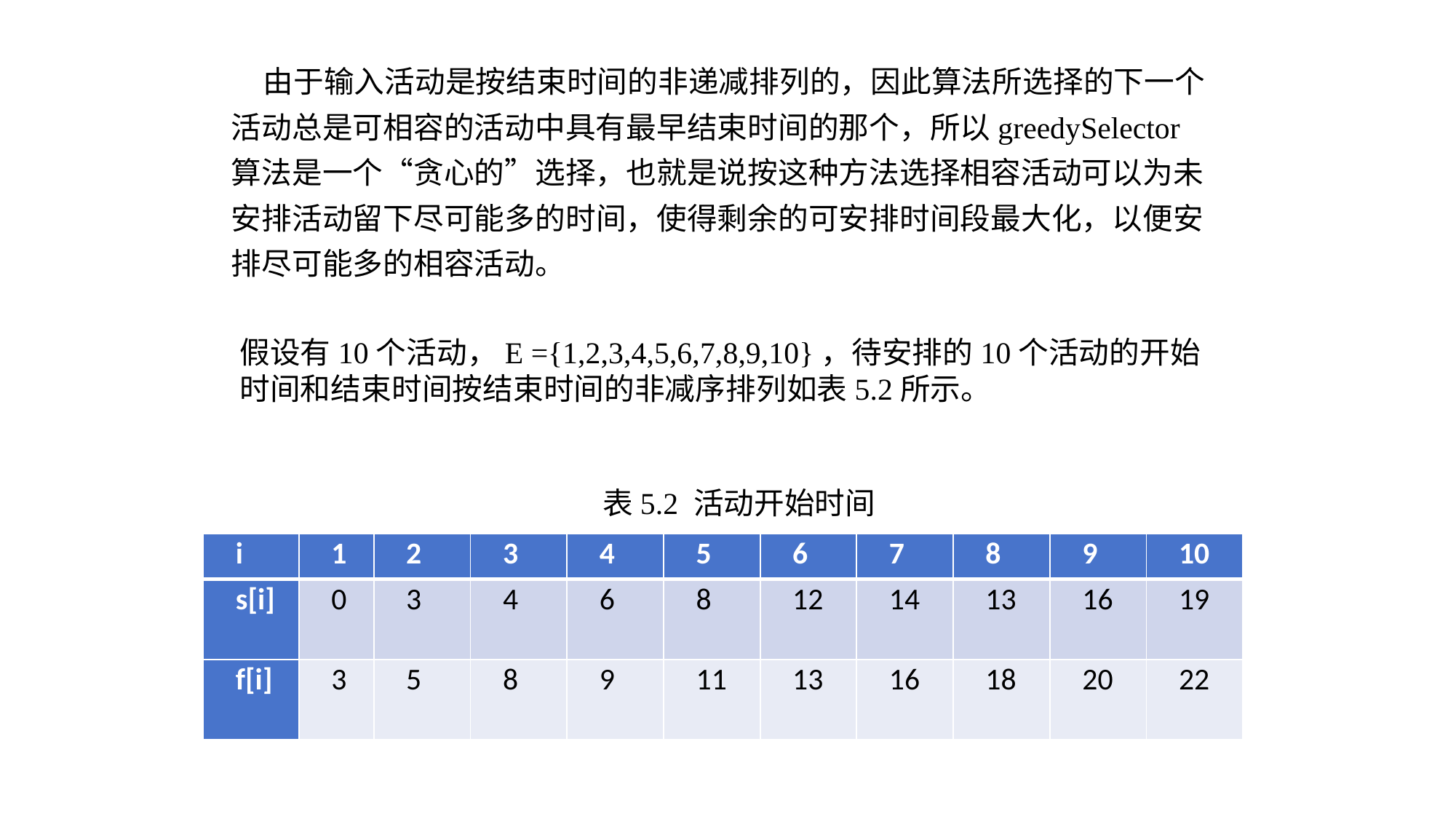

由于输入活动是按结束时间的非递减排列的，因此算法所选择的下一个活动总是可相容的活动中具有最早结束时间的那个，所以greedySelector算法是一个“贪心的”选择，也就是说按这种方法选择相容活动可以为未安排活动留下尽可能多的时间，使得剩余的可安排时间段最大化，以便安排尽可能多的相容活动。
假设有10个活动，E ={1,2,3,4,5,6,7,8,9,10}，待安排的10个活动的开始时间和结束时间按结束时间的非减序排列如表5.2所示。
表5.2 活动开始时间
| i | 1 | 2 | 3 | 4 | 5 | 6 | 7 | 8 | 9 | 10 |
| --- | --- | --- | --- | --- | --- | --- | --- | --- | --- | --- |
| s[i] | 0 | 3 | 4 | 6 | 8 | 12 | 14 | 13 | 16 | 19 |
| f[i] | 3 | 5 | 8 | 9 | 11 | 13 | 16 | 18 | 20 | 22 |